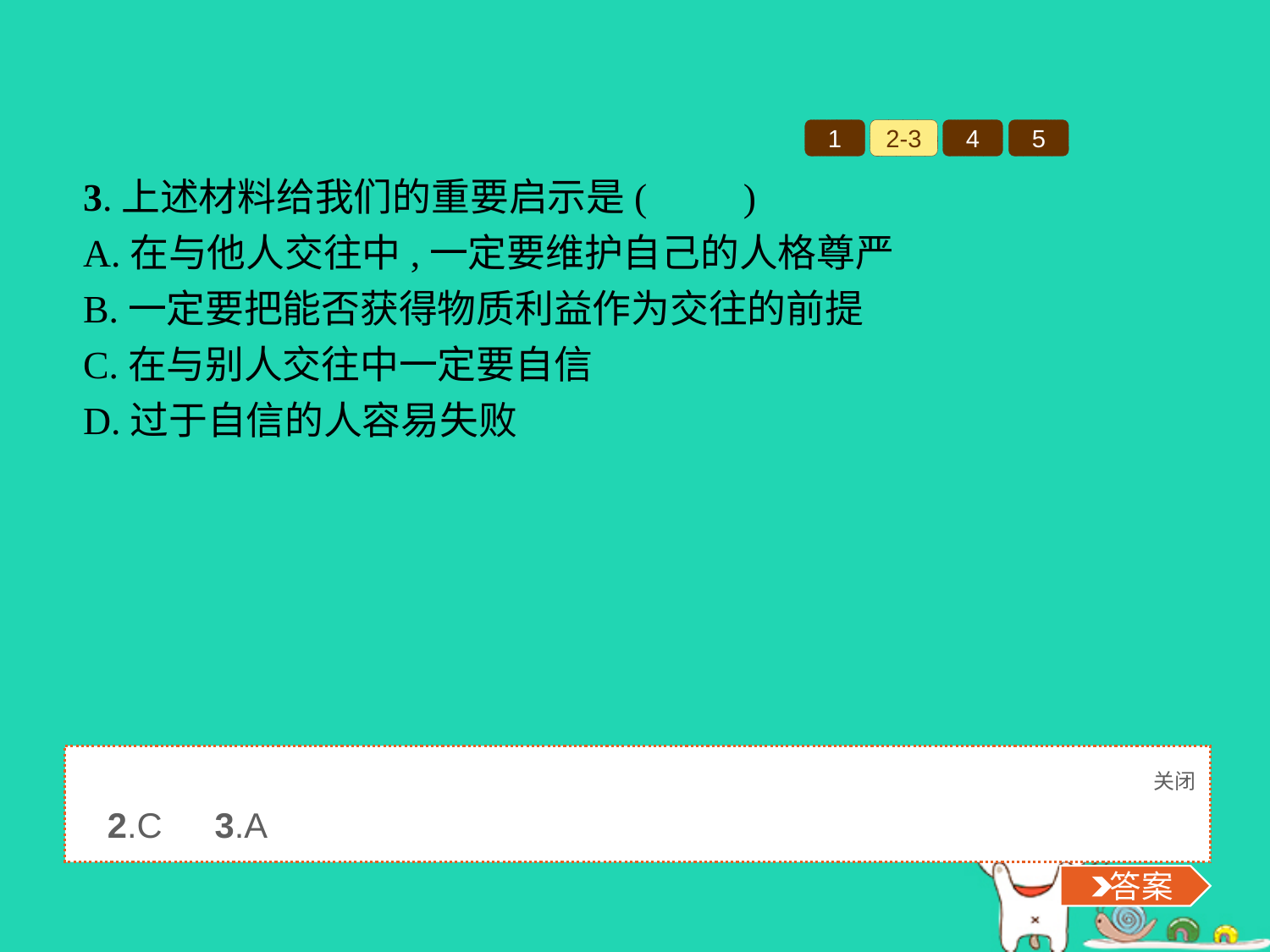

1
2-3
4
5
3.上述材料给我们的重要启示是(　　)
A.在与他人交往中,一定要维护自己的人格尊严
B.一定要把能否获得物质利益作为交往的前提
C.在与别人交往中一定要自信
D.过于自信的人容易失败

关闭
  答案

2.C　3.A
  答案